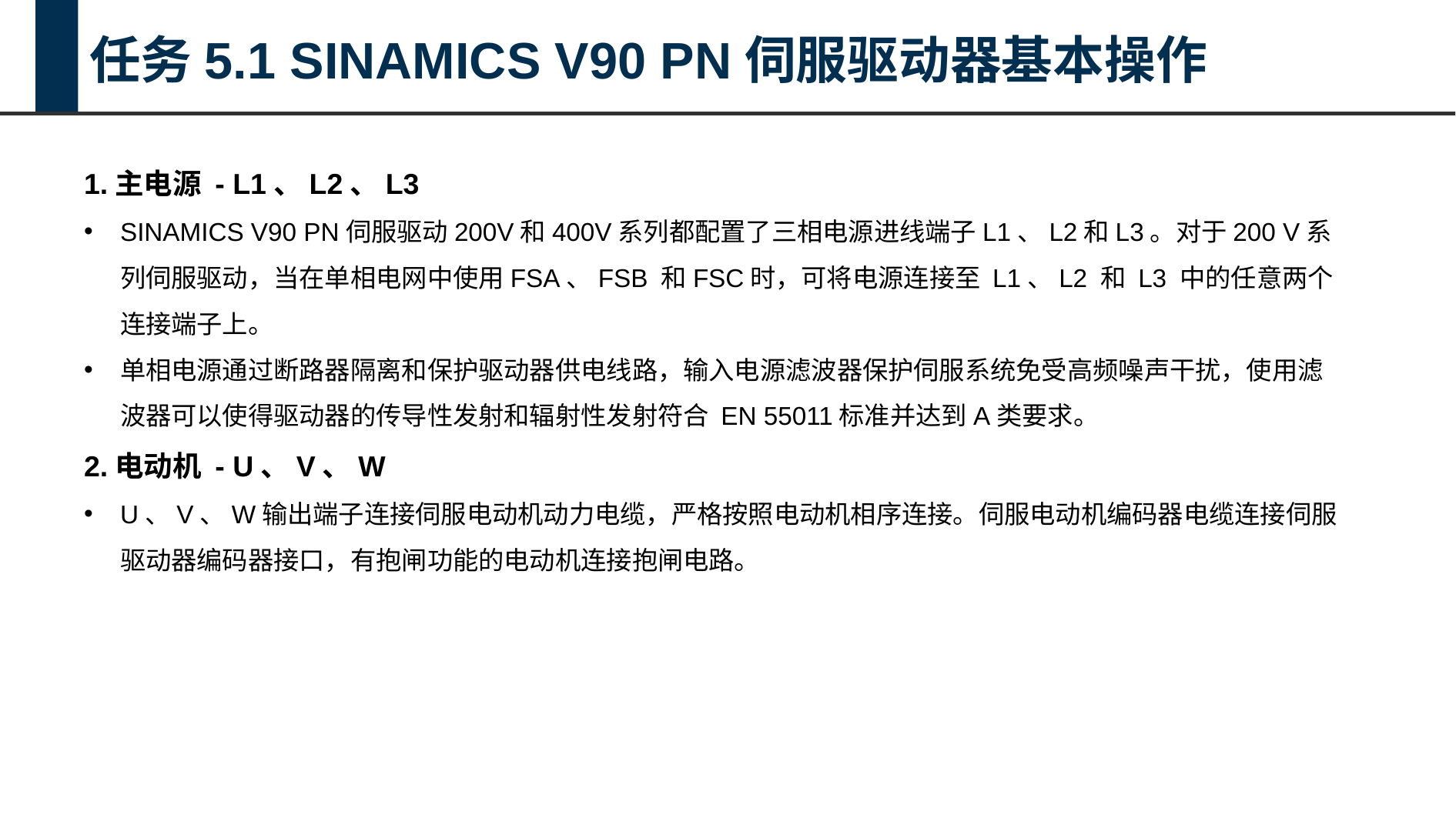

任务5.1 SINAMICS V90 PN伺服驱动器基本操作
1.主电源 - L1、L2、L3
SINAMICS V90 PN伺服驱动200V和400V系列都配置了三相电源进线端子L1、L2和L3。对于200 V系列伺服驱动，当在单相电网中使用FSA、FSB 和FSC时，可将电源连接至 L1、L2 和 L3 中的任意两个连接端子上。
单相电源通过断路器隔离和保护驱动器供电线路，输入电源滤波器保护伺服系统免受高频噪声干扰，使用滤波器可以使得驱动器的传导性发射和辐射性发射符合 EN 55011标准并达到A类要求。
2.电动机 - U、V、W
U、V、W输出端子连接伺服电动机动力电缆，严格按照电动机相序连接。伺服电动机编码器电缆连接伺服驱动器编码器接口，有抱闸功能的电动机连接抱闸电路。